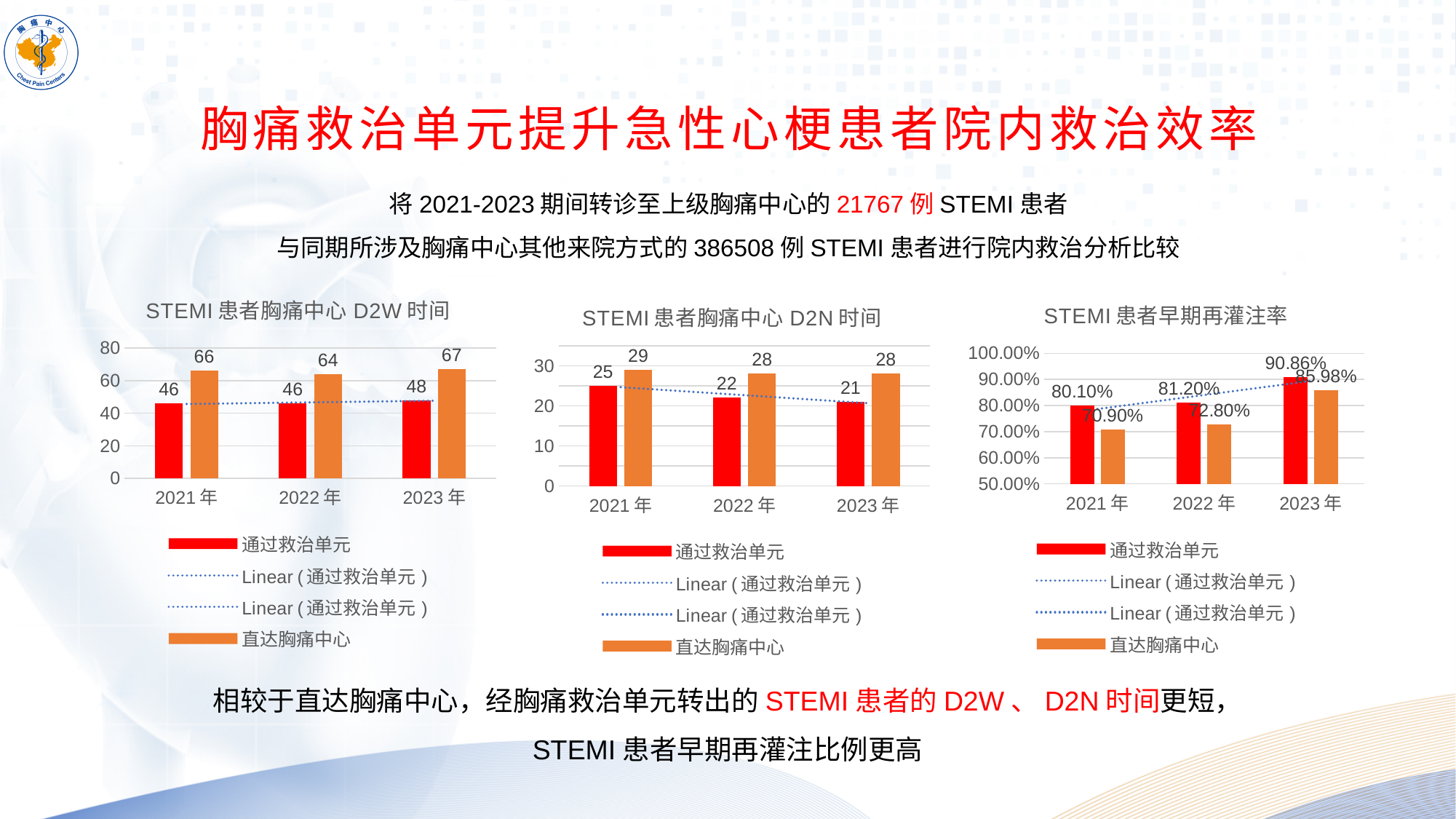

胸痛救治单元提升急性心梗患者院内救治效率
将2021-2023期间转诊至上级胸痛中心的21767例STEMI患者
与同期所涉及胸痛中心其他来院方式的386508例STEMI患者进行院内救治分析比较

### Chart: STEMI患者胸痛中心D2W时间

| Category | 通过救治单元 | 直达胸痛中心 |
|---|---|---|
| 2021年 | 46.0 | 66.0 |
| 2022年 | 46.0 | 64.0 |
| 2023年 | 48.0 | 67.0 |

### Chart: STEMI患者早期再灌注率

| Category | 通过救治单元 | 直达胸痛中心 |
|---|---|---|
| 2021年 | 0.801 | 0.709 |
| 2022年 | 0.812 | 0.728 |
| 2023年 | 0.9086 | 0.8598 |

### Chart: STEMI患者胸痛中心D2N时间

| Category | 通过救治单元 | 直达胸痛中心 |
|---|---|---|
| 2021年 | 25.0 | 29.0 |
| 2022年 | 22.0 | 28.0 |
| 2023年 | 21.0 | 28.0 |
相较于直达胸痛中心，经胸痛救治单元转出的STEMI患者的D2W、D2N时间更短，
STEMI患者早期再灌注比例更高